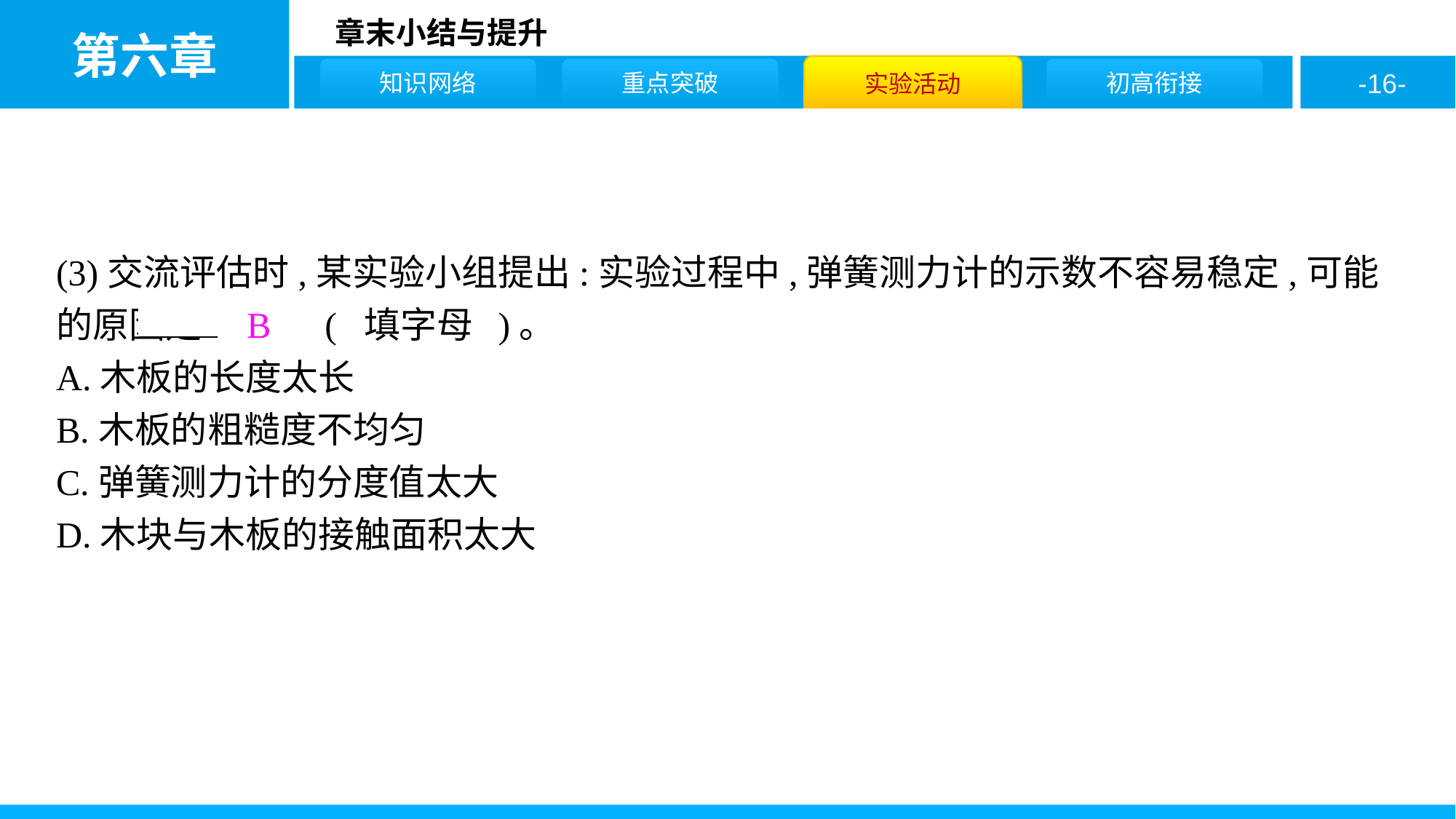

(3)交流评估时,某实验小组提出:实验过程中,弹簧测力计的示数不容易稳定,可能的原因是　B　(  填字母  )。
A.木板的长度太长
B.木板的粗糙度不均匀
C.弹簧测力计的分度值太大
D.木块与木板的接触面积太大